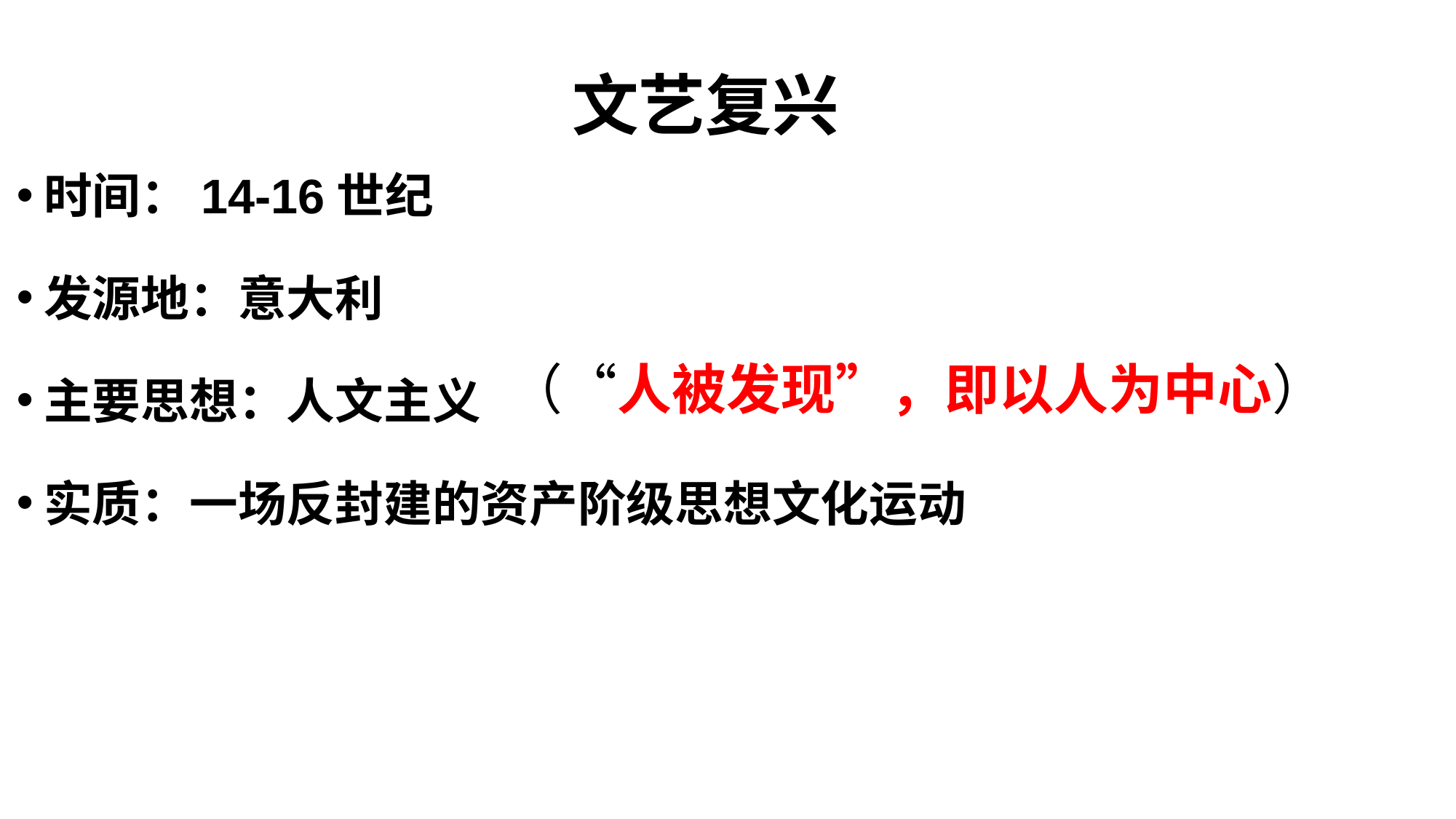

# 文艺复兴
时间：14-16世纪
发源地：意大利
主要思想：人文主义
实质：一场反封建的资产阶级思想文化运动

（“人被发现”，即以人为中心）